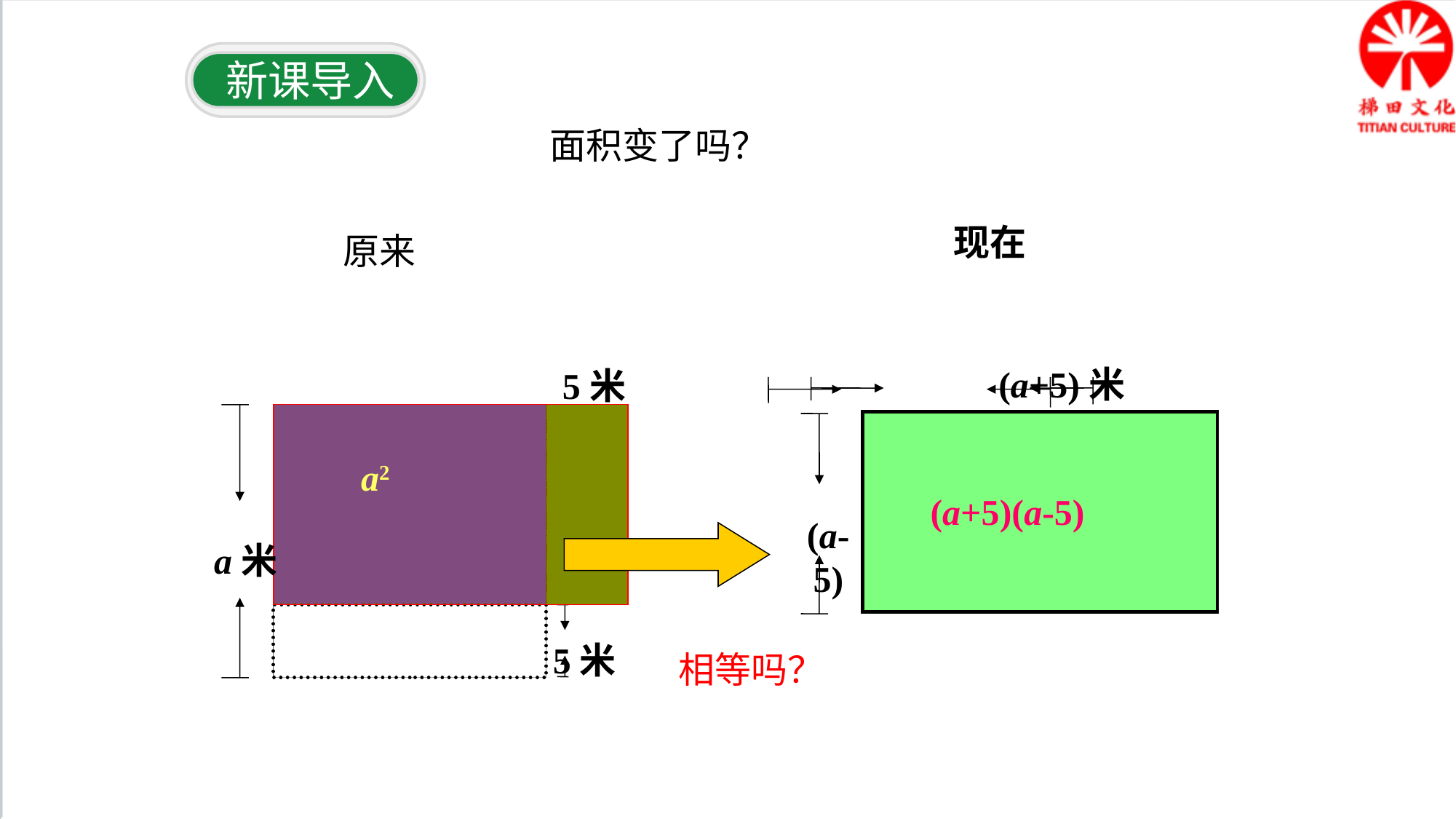

新课导入
面积变了吗？
现在
原来
(a+5)米

5米

a米

(a-5)
a2
(a+5)(a-5)

5米

相等吗？